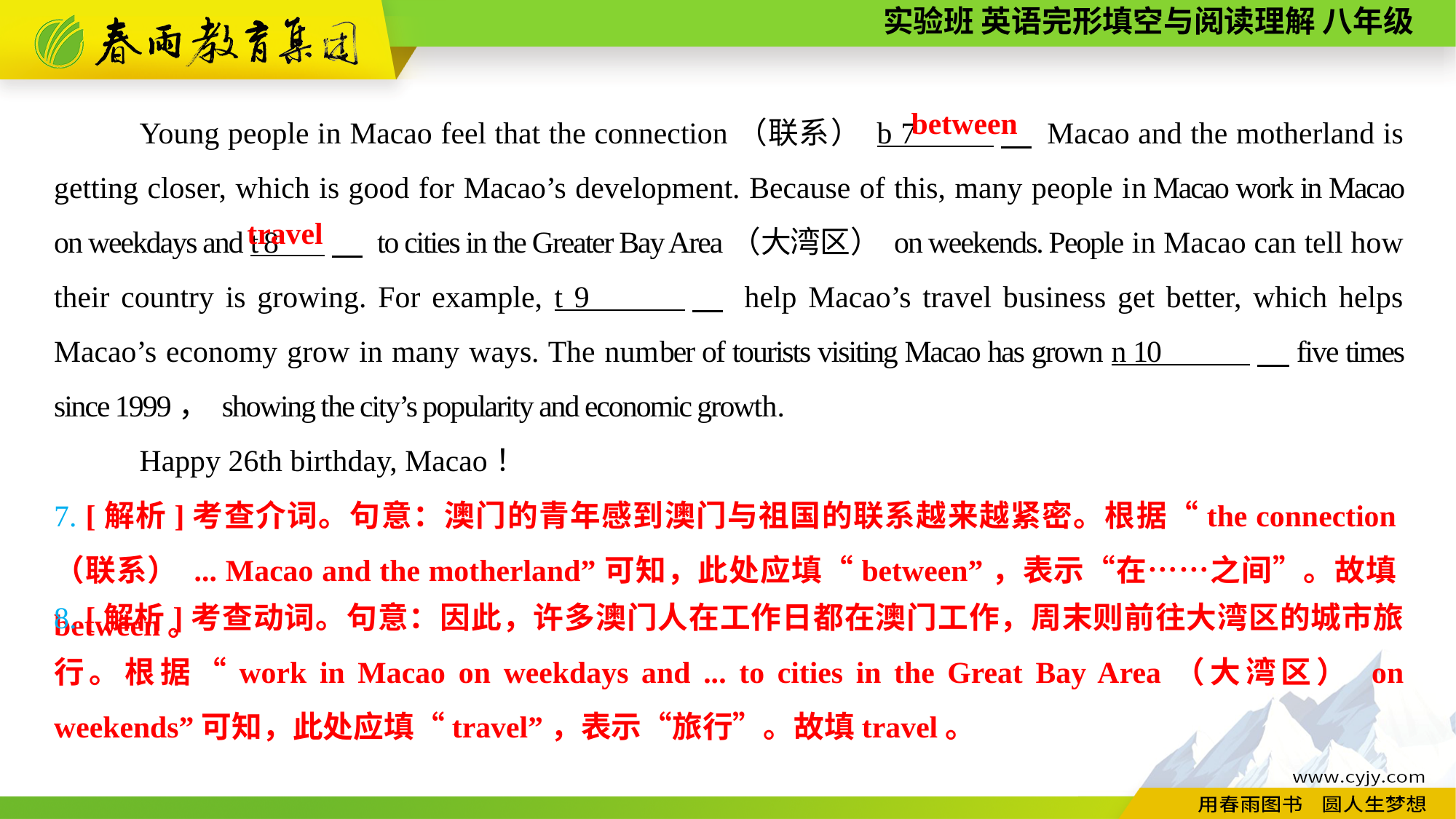

Young people in Macao feel that the connection（联系） b 7         　 Macao and the motherland is getting closer, which is good for Macao’s development. Because of this, many people in Macao work in Macao on weekdays and t 8       　 to cities in the Greater Bay Area（大湾区） on weekends. People in Macao can tell how their country is growing. For example, t 9        　 help Macao’s travel business get better, which helps Macao’s economy grow in many ways. The number of tourists visiting Macao has grown n 10           ，five times since 1999， showing the city’s popularity and economic growth.
Happy 26th birthday, Macao！
between
travel
7. [解析]考查介词。句意：澳门的青年感到澳门与祖国的联系越来越紧密。根据“the connection（联系） ... Macao and the motherland”可知，此处应填“between”，表示“在……之间”。故填between。
8. [解析]考查动词。句意：因此，许多澳门人在工作日都在澳门工作，周末则前往大湾区的城市旅行。根据“work in Macao on weekdays and ... to cities in the Great Bay Area（大湾区） on weekends”可知，此处应填“travel”，表示“旅行”。故填travel。